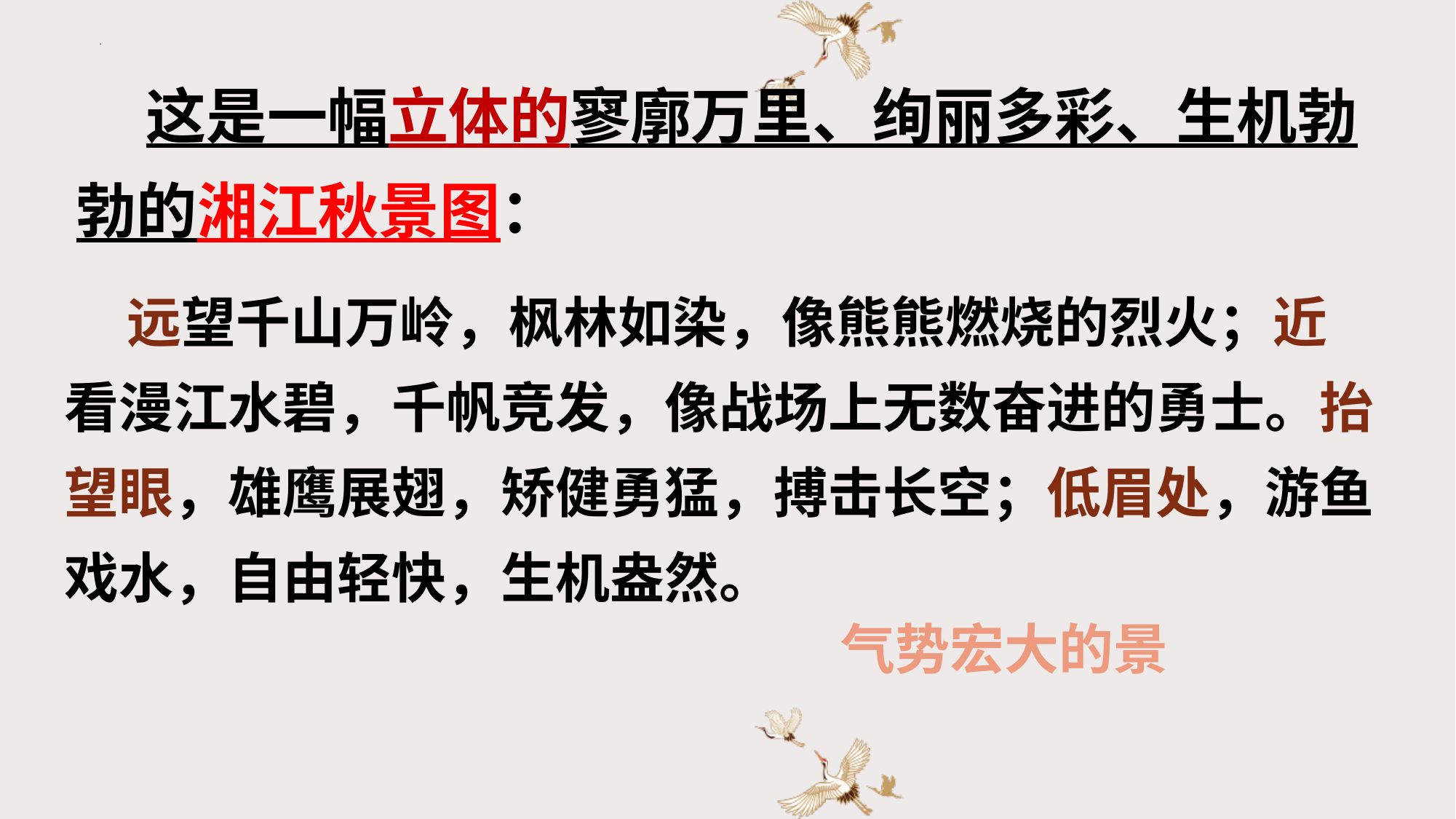

这是一幅立体的寥廓万里、绚丽多彩、生机勃勃的湘江秋景图：
    远望千山万岭，枫林如染，像熊熊燃烧的烈火；近看漫江水碧，千帆竞发，像战场上无数奋进的勇士。抬望眼，雄鹰展翅，矫健勇猛，搏击长空；低眉处，游鱼戏水，自由轻快，生机盎然。
气势宏大的景